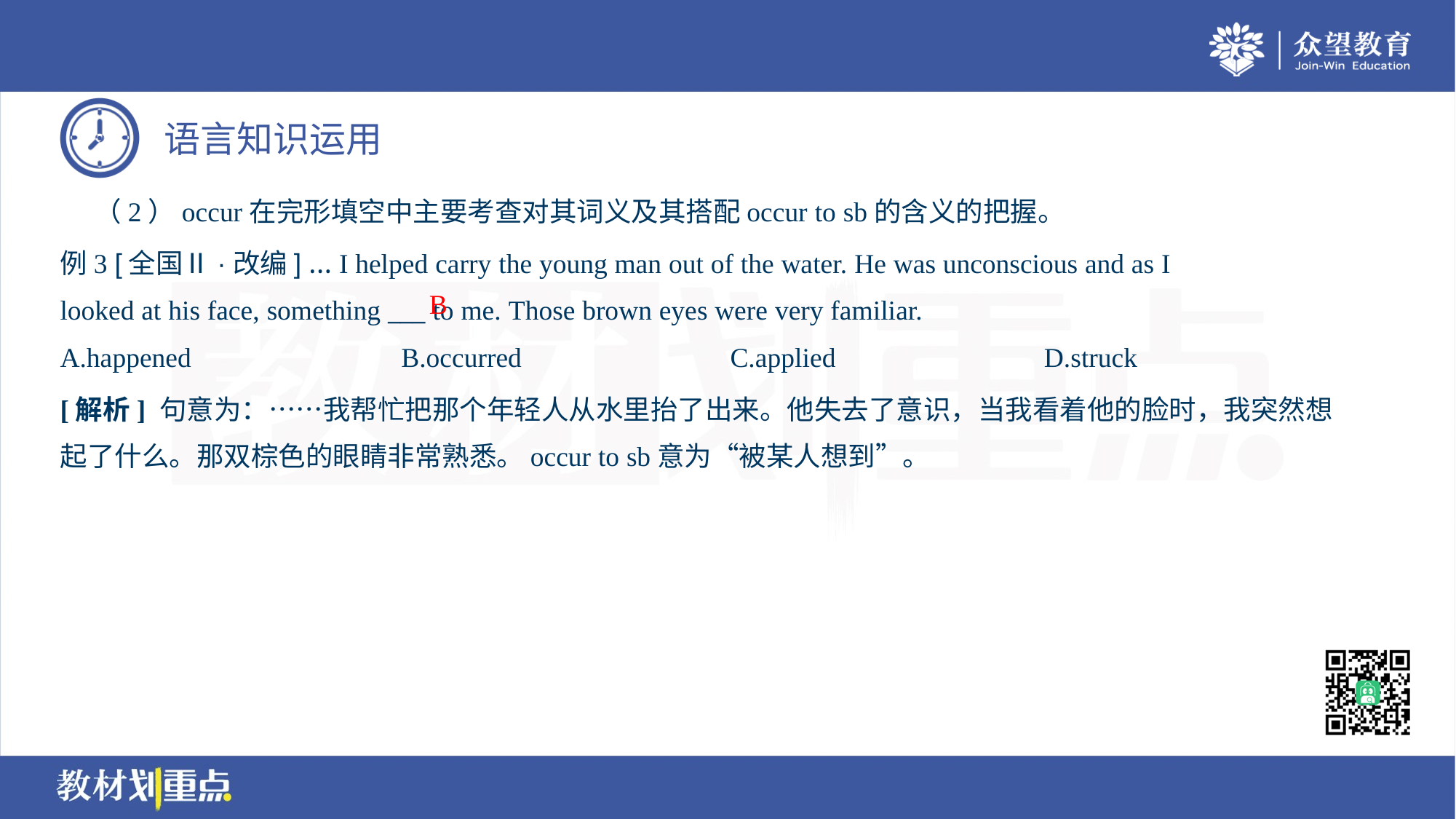

（2）occur在完形填空中主要考查对其词义及其搭配occur to sb的含义的把握。
例3 [全国Ⅱ·改编] … I helped carry the young man out of the water. He was unconscious and as I
looked at his face, something ___ to me. Those brown eyes were very familiar.
B
A.happened	B.occurred	C.applied	D.struck
[解析] 句意为：……我帮忙把那个年轻人从水里抬了出来。他失去了意识，当我看着他的脸时，我突然想
起了什么。那双棕色的眼睛非常熟悉。occur to sb意为“被某人想到”。